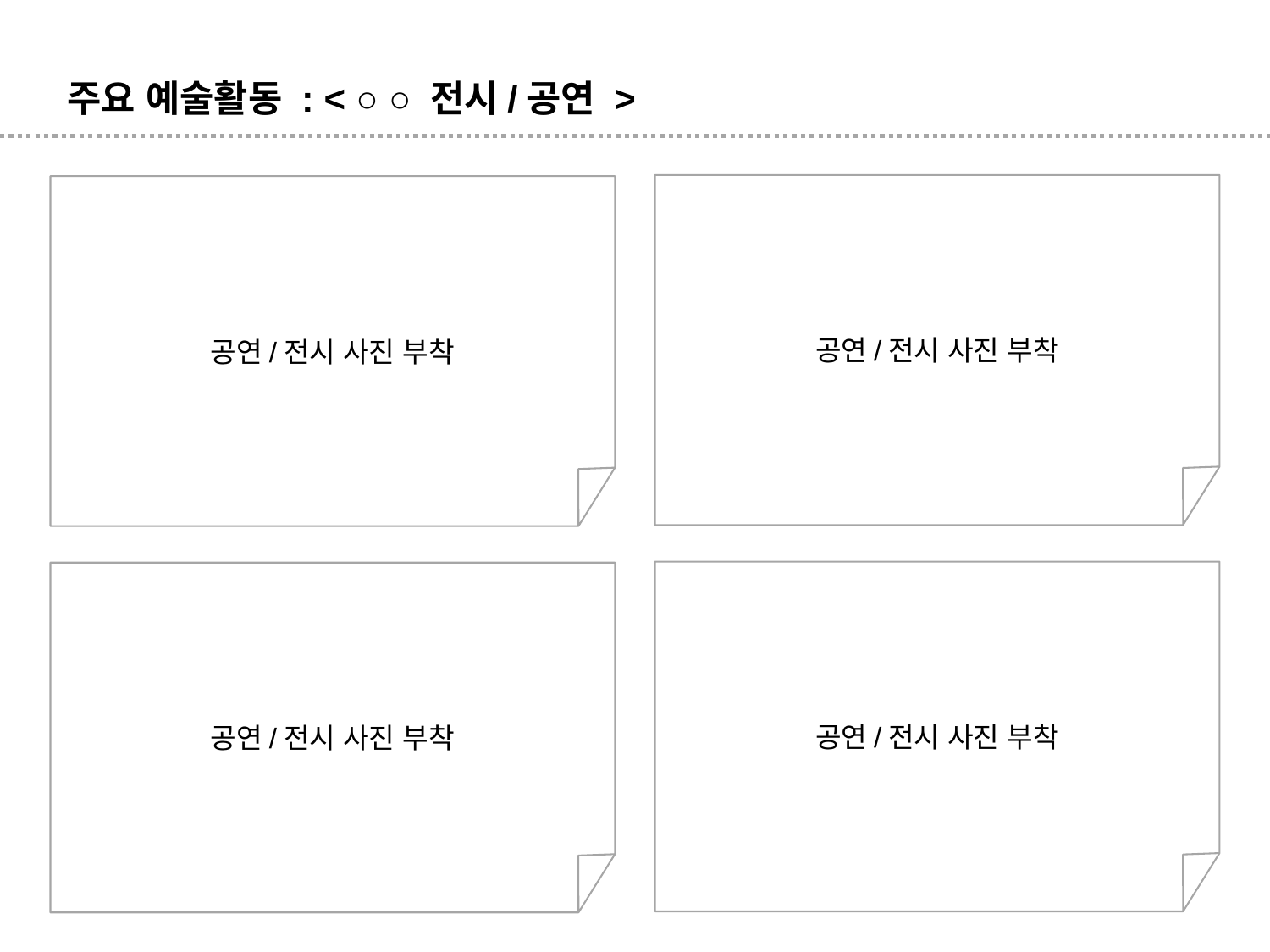

주요 예술활동 : < ○ ○ 전시/공연 >
공연/전시 사진 부착
공연/전시 사진 부착
공연/전시 사진 부착
공연/전시 사진 부착